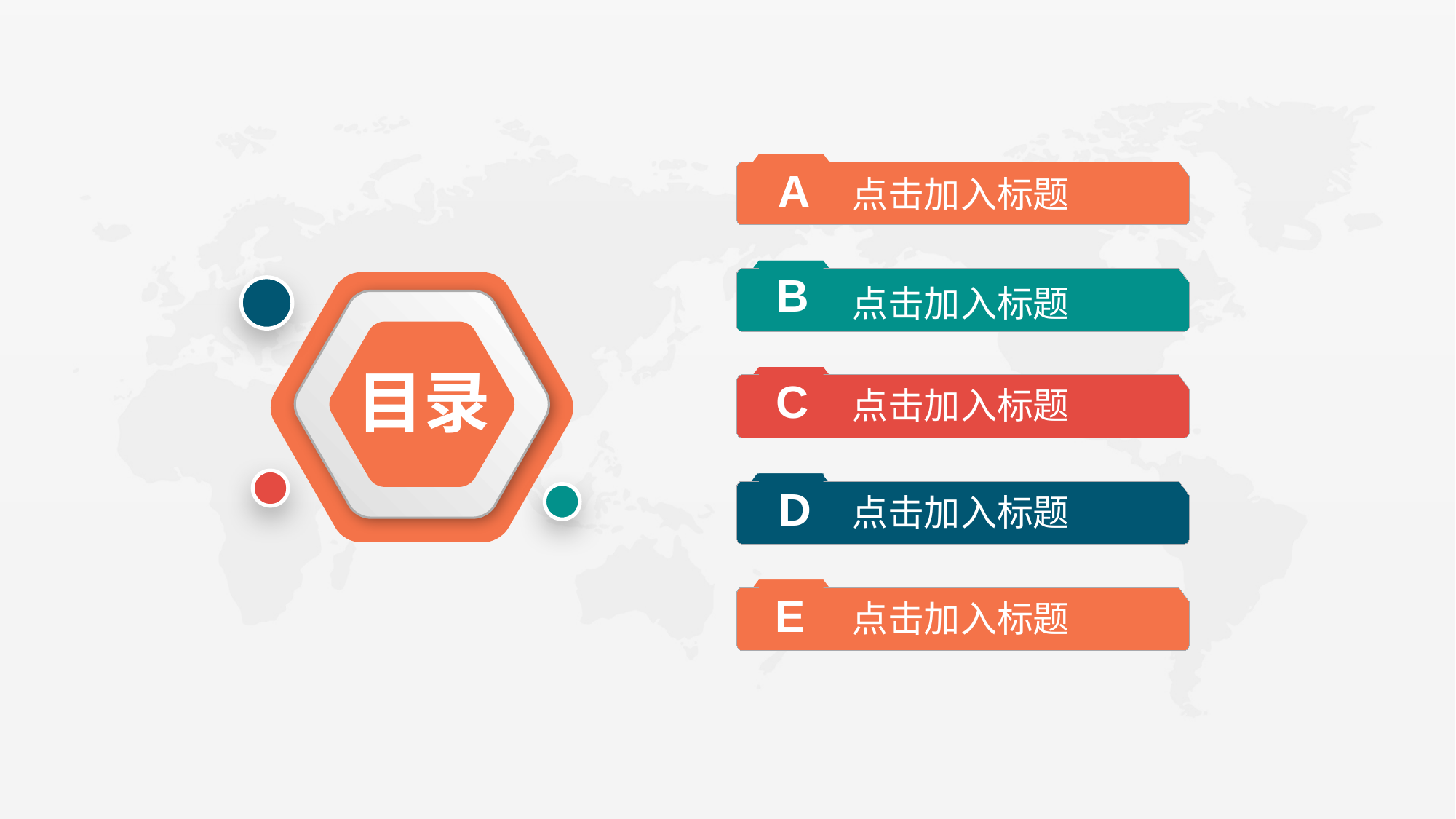

A

点击加入标题

B

点击加入标题

目录

C

点击加入标题

D

点击加入标题

E

点击加入标题